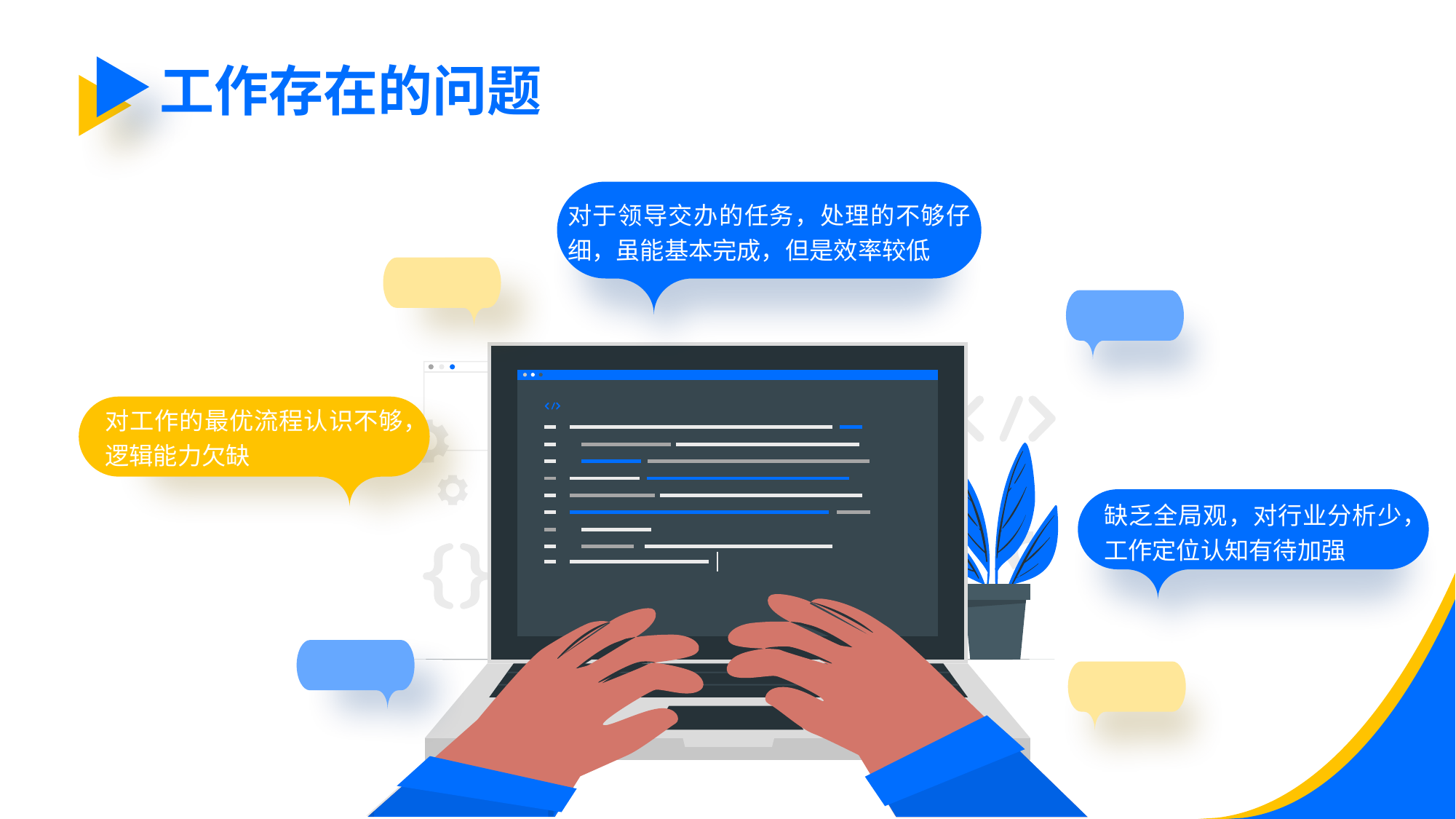

工作存在的问题
对于领导交办的任务，处理的不够仔细，虽能基本完成，但是效率较低

对工作的最优流程认识不够，逻辑能力欠缺
缺乏全局观，对行业分析少，工作定位认知有待加强